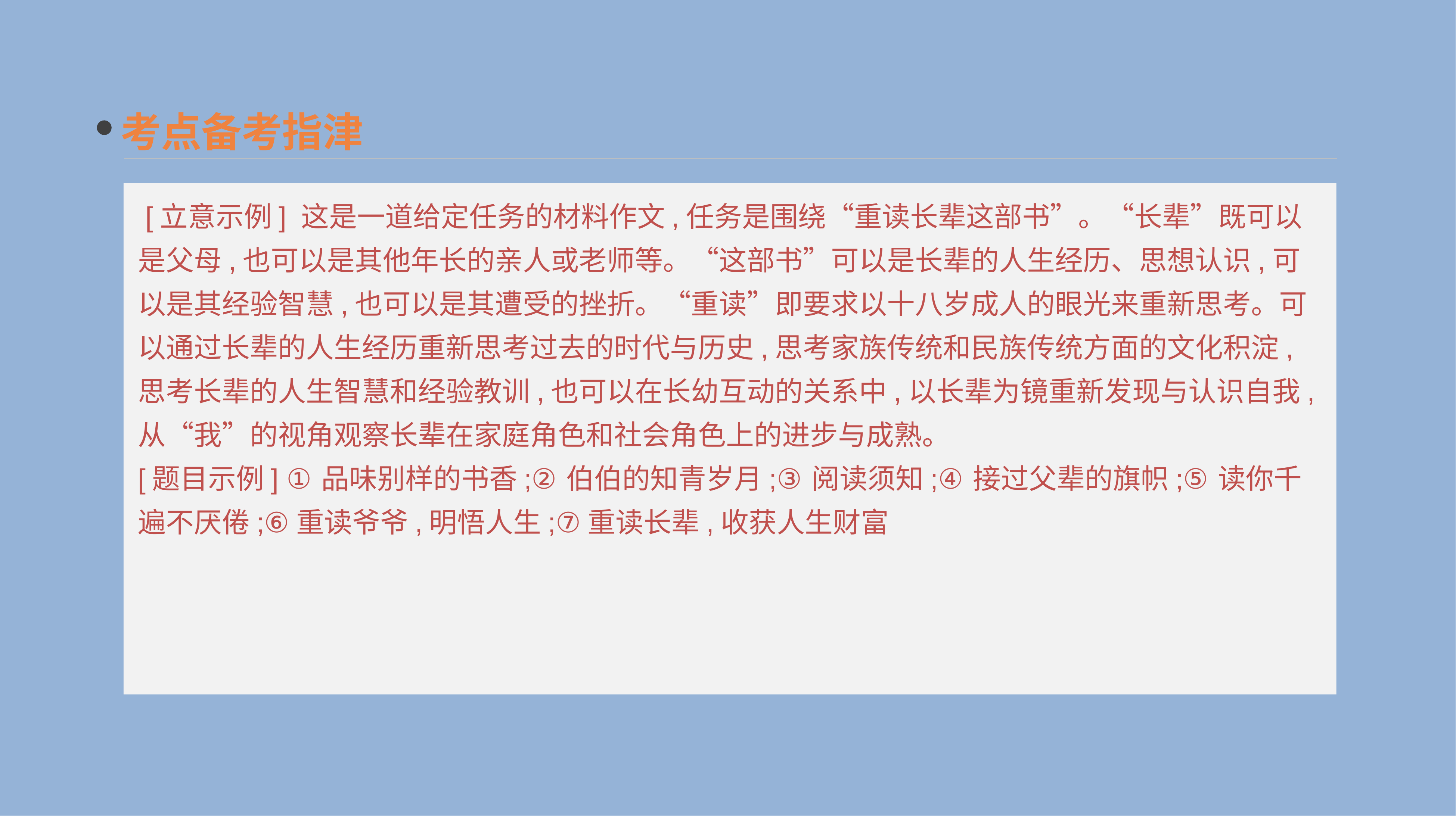

考点备考指津

 [立意示例] 这是一道给定任务的材料作文,任务是围绕“重读长辈这部书”。“长辈”既可以是父母,也可以是其他年长的亲人或老师等。“这部书”可以是长辈的人生经历、思想认识,可以是其经验智慧,也可以是其遭受的挫折。“重读”即要求以十八岁成人的眼光来重新思考。可以通过长辈的人生经历重新思考过去的时代与历史,思考家族传统和民族传统方面的文化积淀,思考长辈的人生智慧和经验教训,也可以在长幼互动的关系中,以长辈为镜重新发现与认识自我,从“我”的视角观察长辈在家庭角色和社会角色上的进步与成熟。
[题目示例] ①品味别样的书香;②伯伯的知青岁月;③阅读须知;④接过父辈的旗帜;⑤读你千遍不厌倦;⑥重读爷爷,明悟人生;⑦重读长辈,收获人生财富